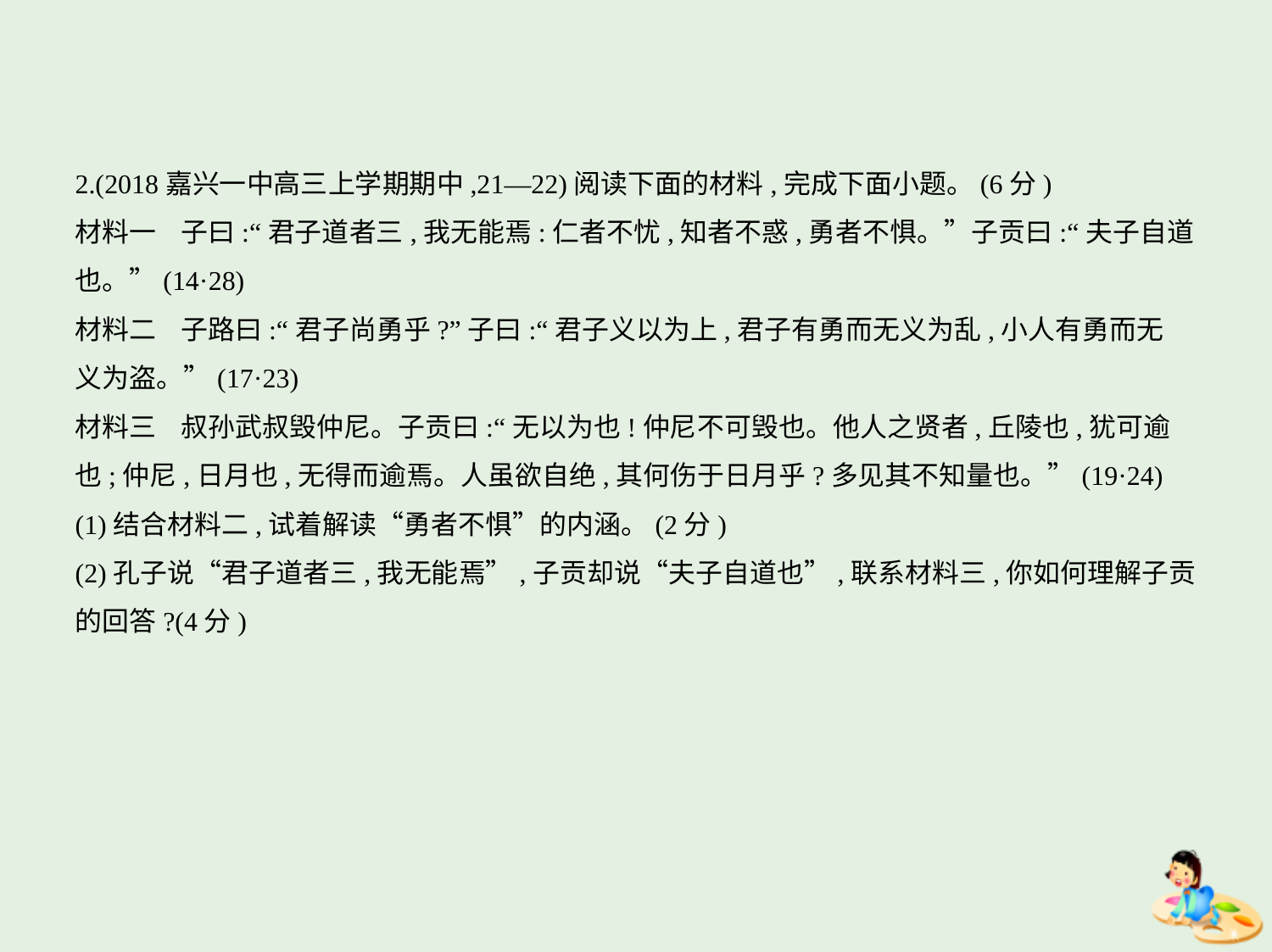

2.(2018嘉兴一中高三上学期期中,21—22)阅读下面的材料,完成下面小题。(6分)
材料一    子曰:“君子道者三,我无能焉:仁者不忧,知者不惑,勇者不惧。”子贡曰:“夫子自道
也。”(14·28)
材料二    子路曰:“君子尚勇乎?”子曰:“君子义以为上,君子有勇而无义为乱,小人有勇而无
义为盗。”(17·23)
材料三    叔孙武叔毁仲尼。子贡曰:“无以为也!仲尼不可毁也。他人之贤者,丘陵也,犹可逾
也;仲尼,日月也,无得而逾焉。人虽欲自绝,其何伤于日月乎?多见其不知量也。”(19·24)
(1)结合材料二,试着解读“勇者不惧”的内涵。(2分)
(2)孔子说“君子道者三,我无能焉”,子贡却说“夫子自道也”,联系材料三,你如何理解子贡
的回答?(4分)